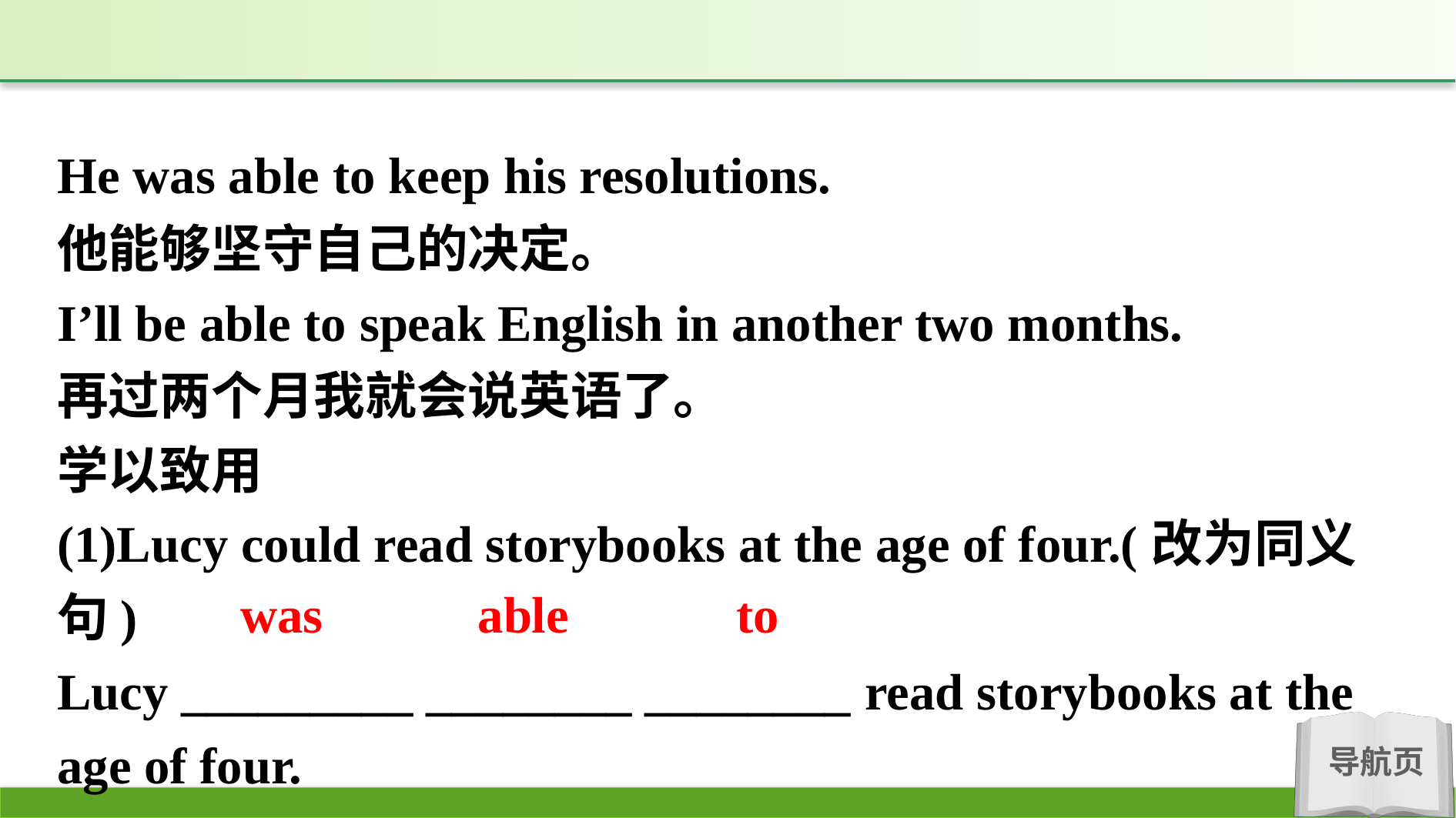

He was able to keep his resolutions.
他能够坚守自己的决定。
I’ll be able to speak English in another two months.
再过两个月我就会说英语了。
学以致用
(1)Lucy could read storybooks at the age of four.(改为同义句)
Lucy _________ ________ ________ read storybooks at the age of four.
was            able             to